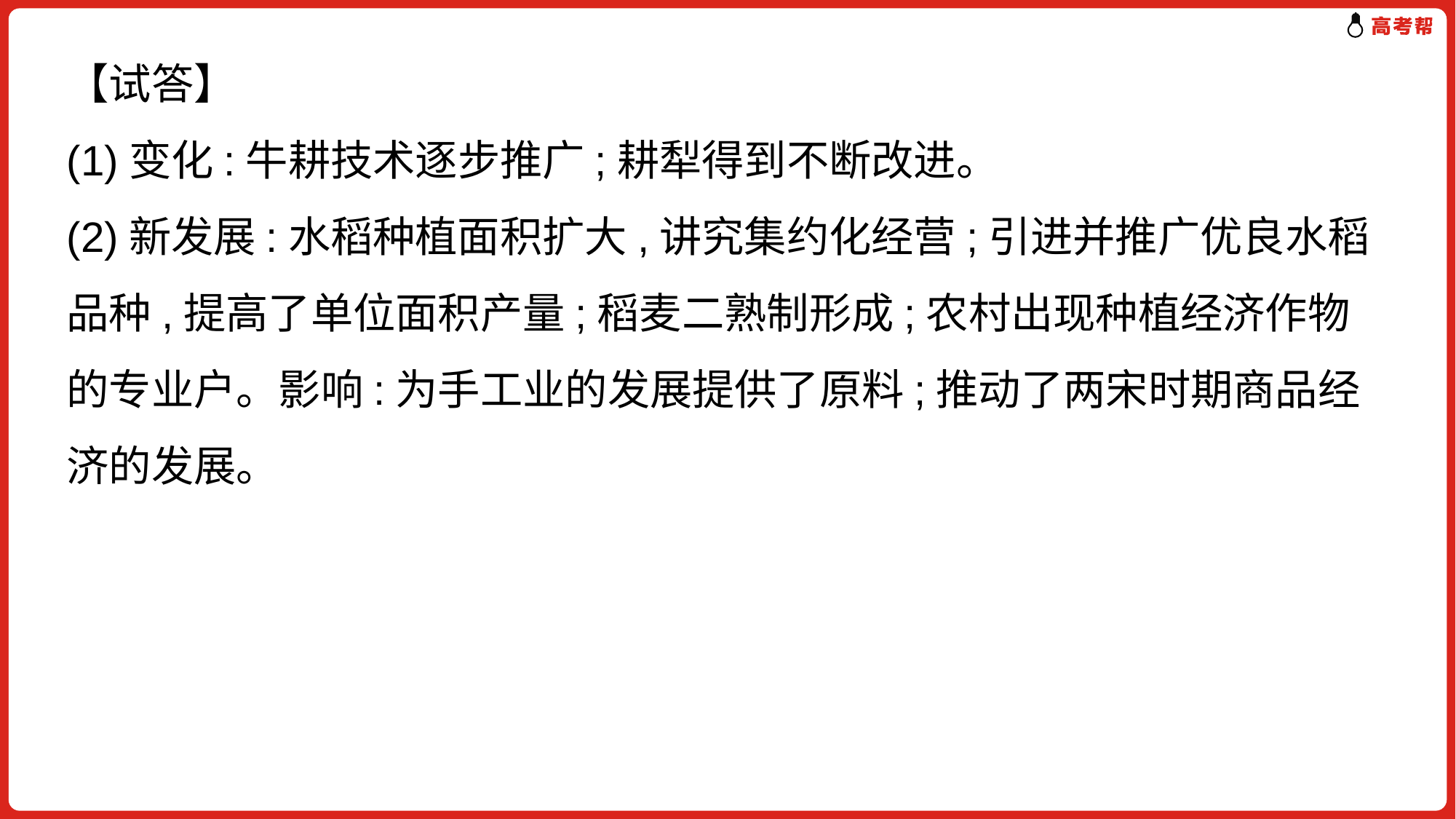

【试答】
(1)变化:牛耕技术逐步推广;耕犁得到不断改进。
(2)新发展:水稻种植面积扩大,讲究集约化经营;引进并推广优良水稻品种,提高了单位面积产量;稻麦二熟制形成;农村出现种植经济作物的专业户。影响:为手工业的发展提供了原料;推动了两宋时期商品经济的发展。